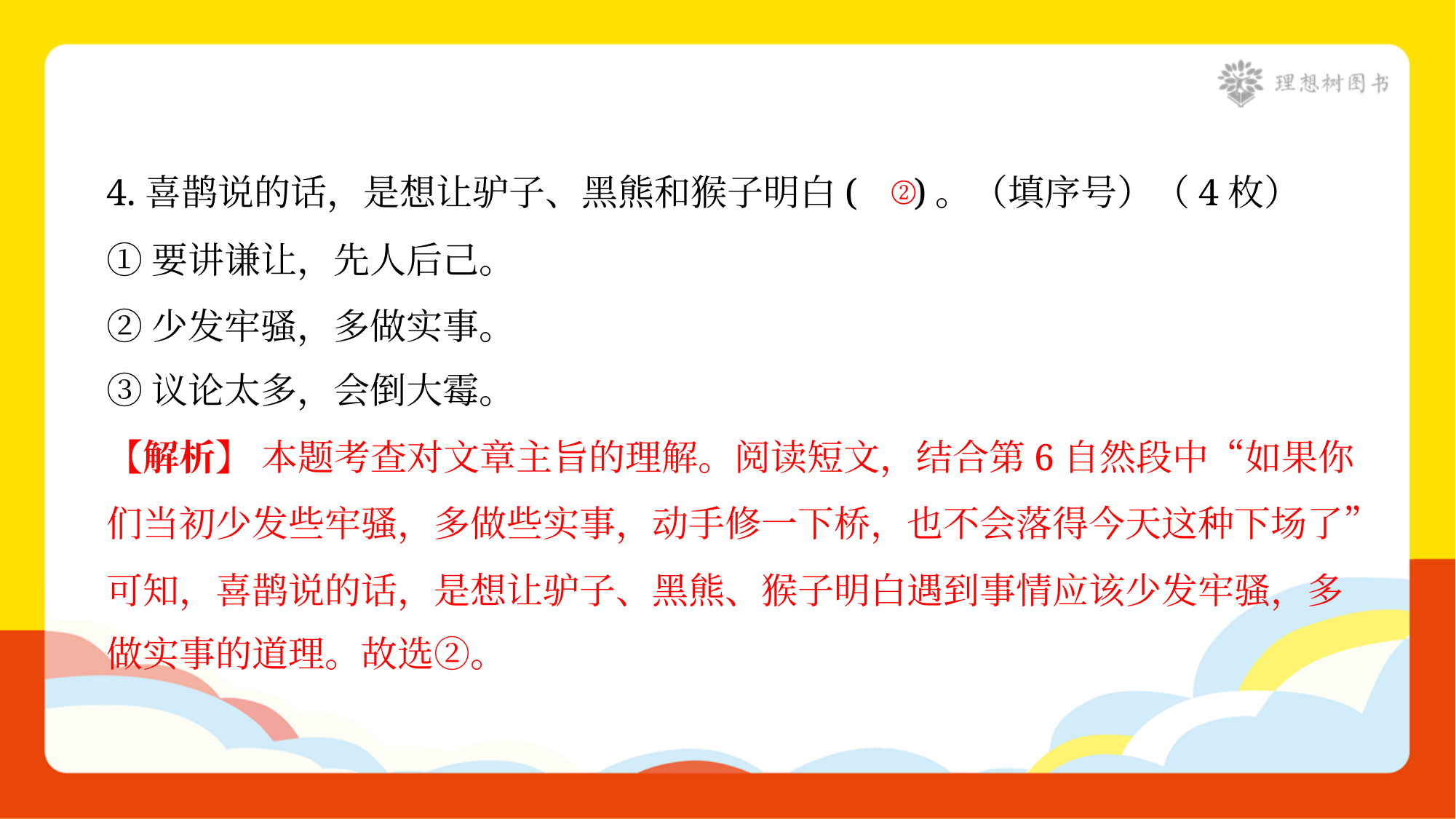

②
4.喜鹊说的话，是想让驴子、黑熊和猴子明白(      )。（填序号）（4枚）
①要讲谦让，先人后己。
②少发牢骚，多做实事。
③议论太多，会倒大霉。
【解析】 本题考查对文章主旨的理解。阅读短文，结合第6自然段中“如果你
们当初少发些牢骚，多做些实事，动手修一下桥，也不会落得今天这种下场了”
可知，喜鹊说的话，是想让驴子、黑熊、猴子明白遇到事情应该少发牢骚，多
做实事的道理。故选②。